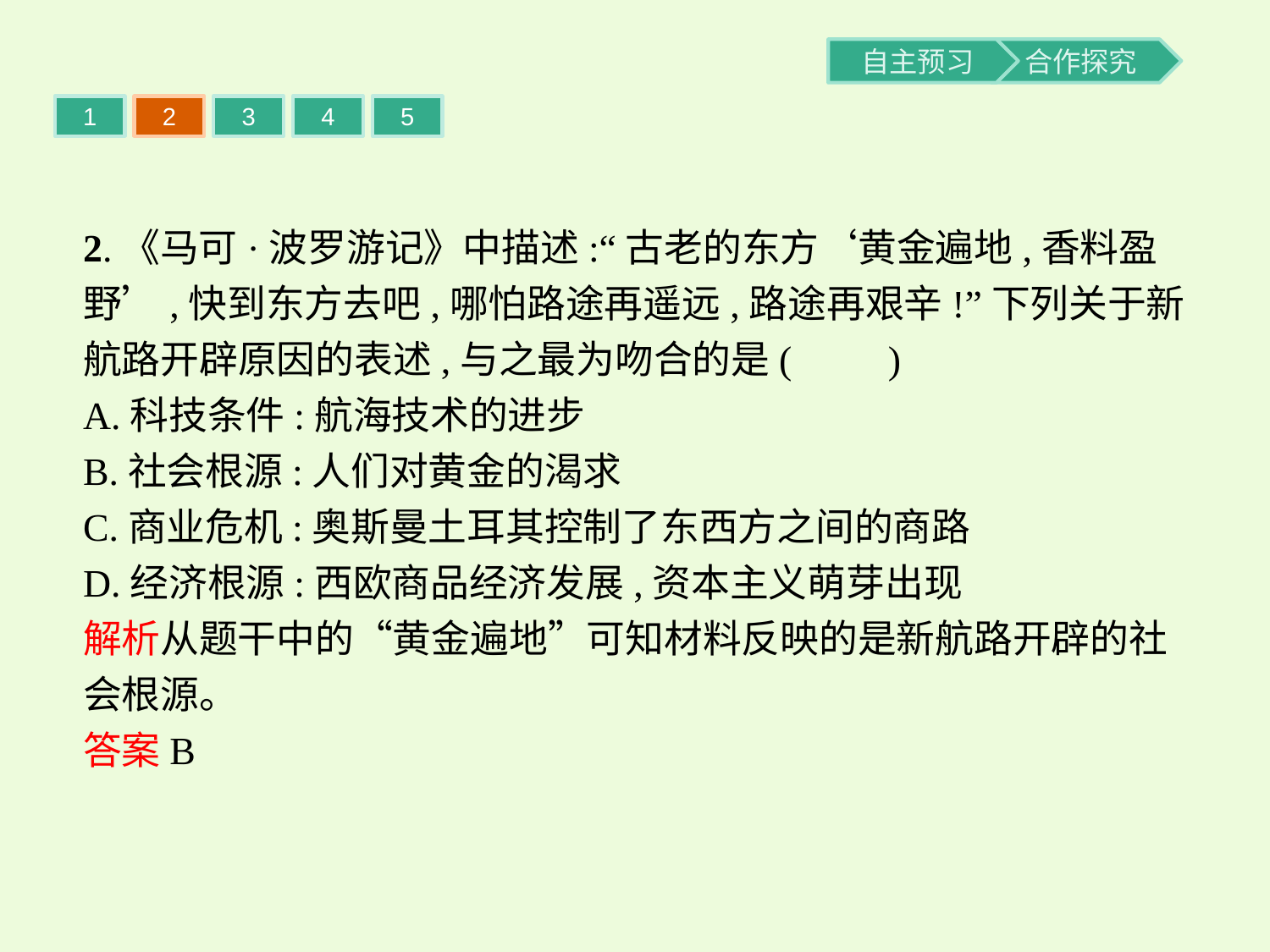

1
2
3
4
5
2.《马可·波罗游记》中描述:“古老的东方‘黄金遍地,香料盈野’,快到东方去吧,哪怕路途再遥远,路途再艰辛!”下列关于新航路开辟原因的表述,与之最为吻合的是(　　)
A.科技条件:航海技术的进步
B.社会根源:人们对黄金的渴求
C.商业危机:奥斯曼土耳其控制了东西方之间的商路
D.经济根源:西欧商品经济发展,资本主义萌芽出现
解析从题干中的“黄金遍地”可知材料反映的是新航路开辟的社会根源。
答案B